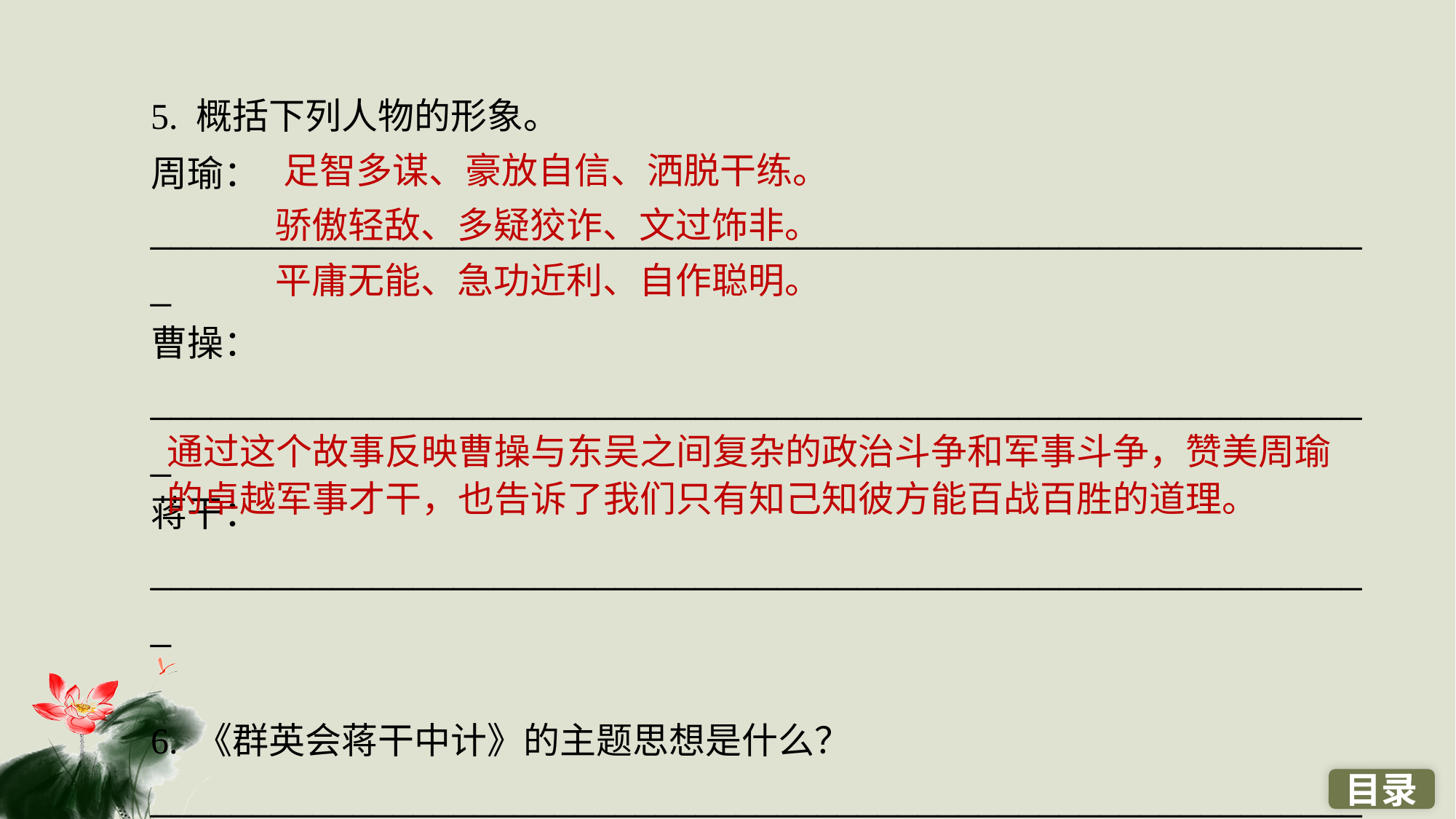

5. 概括下列人物的形象。
周瑜：_____________________________________________________________
曹操：_____________________________________________________________
蒋干：_____________________________________________________________

6. 《群英会蒋干中计》的主题思想是什么？
______________________________________________________________________________________________________________________________________
足智多谋、豪放自信、洒脱干练。
骄傲轻敌、多疑狡诈、文过饰非。
平庸无能、急功近利、自作聪明。
通过这个故事反映曹操与东吴之间复杂的政治斗争和军事斗争，赞美周瑜的卓越军事才干，也告诉了我们只有知己知彼方能百战百胜的道理。